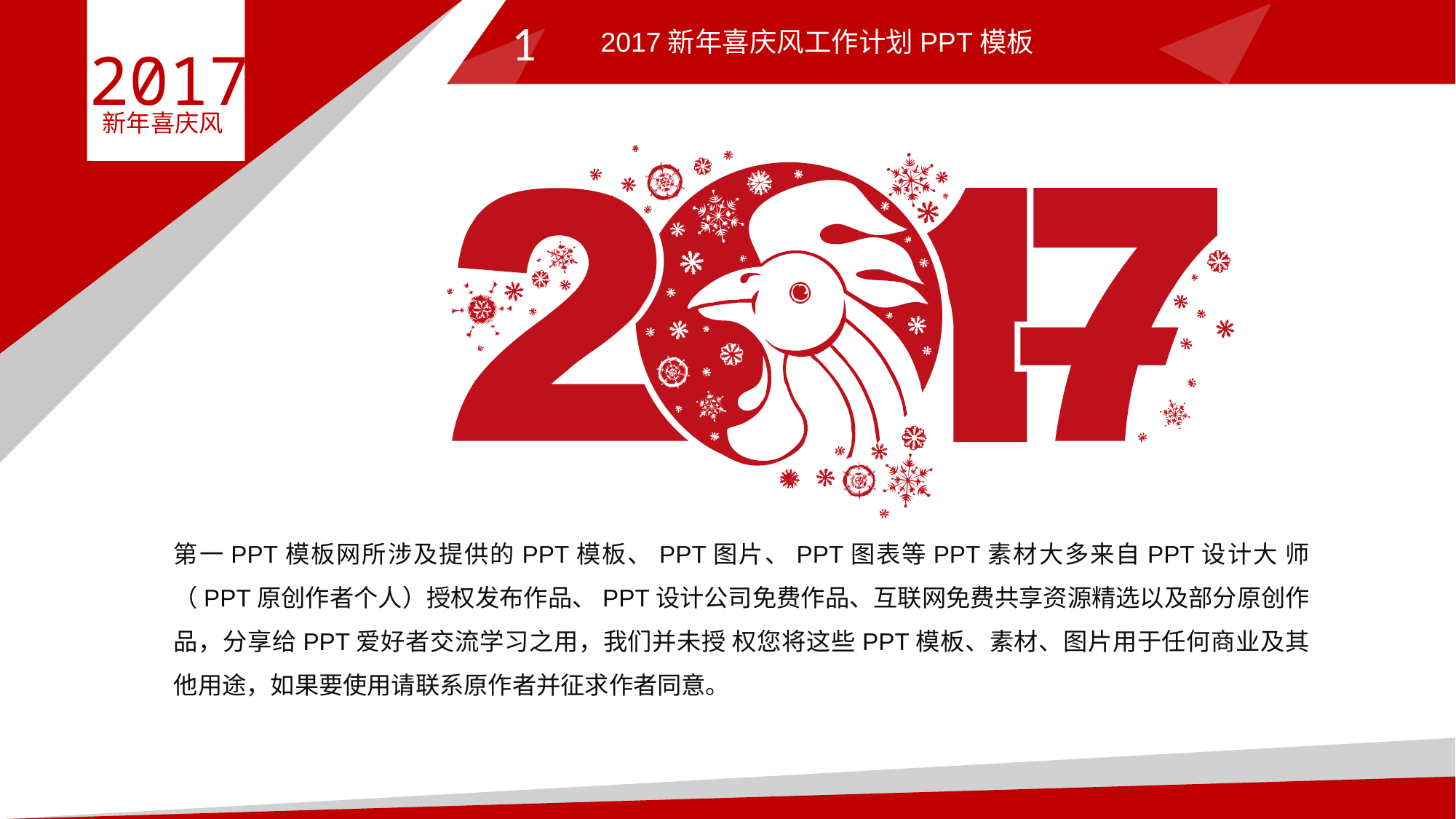

1

2017新年喜庆风工作计划PPT模板
2017

新年喜庆风

第一PPT模板网所涉及提供的PPT模板、PPT图片、PPT图表等PPT素材大多来自PPT设计大 师（PPT原创作者个人）授权发布作品、PPT设计公司免费作品、互联网免费共享资源精选以及部分原创作品，分享给PPT爱好者交流学习之用，我们并未授 权您将这些PPT模板、素材、图片用于任何商业及其他用途，如果要使用请联系原作者并征求作者同意。